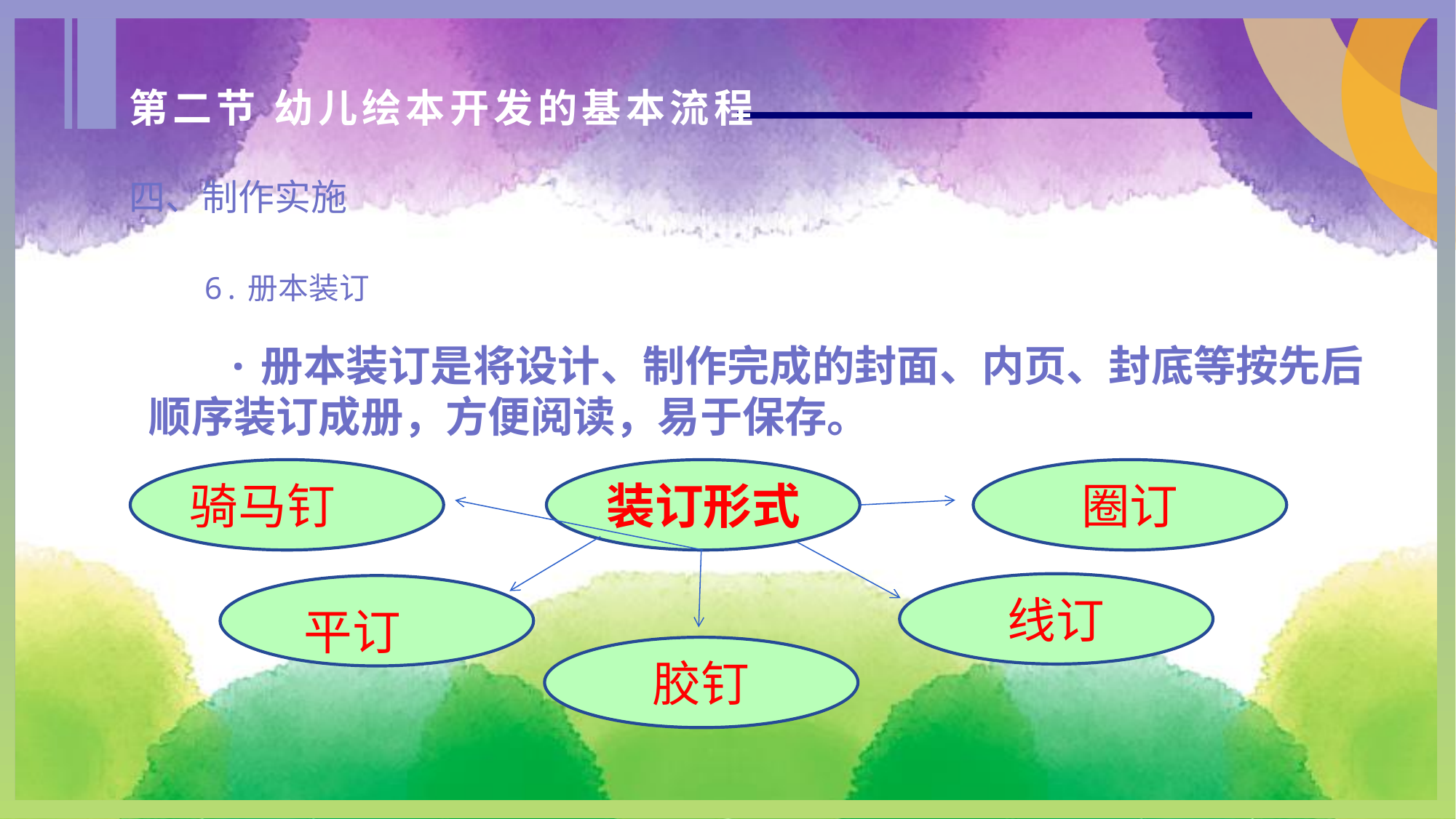

第二节 幼儿绘本开发的基本流程
四、制作实施
6.册本装订
   ·册本装订是将设计、制作完成的封面、内页、封底等按先后顺序装订成册，方便阅读，易于保存。

骑马钉

装订形式

圈订

平订

线订

胶钉